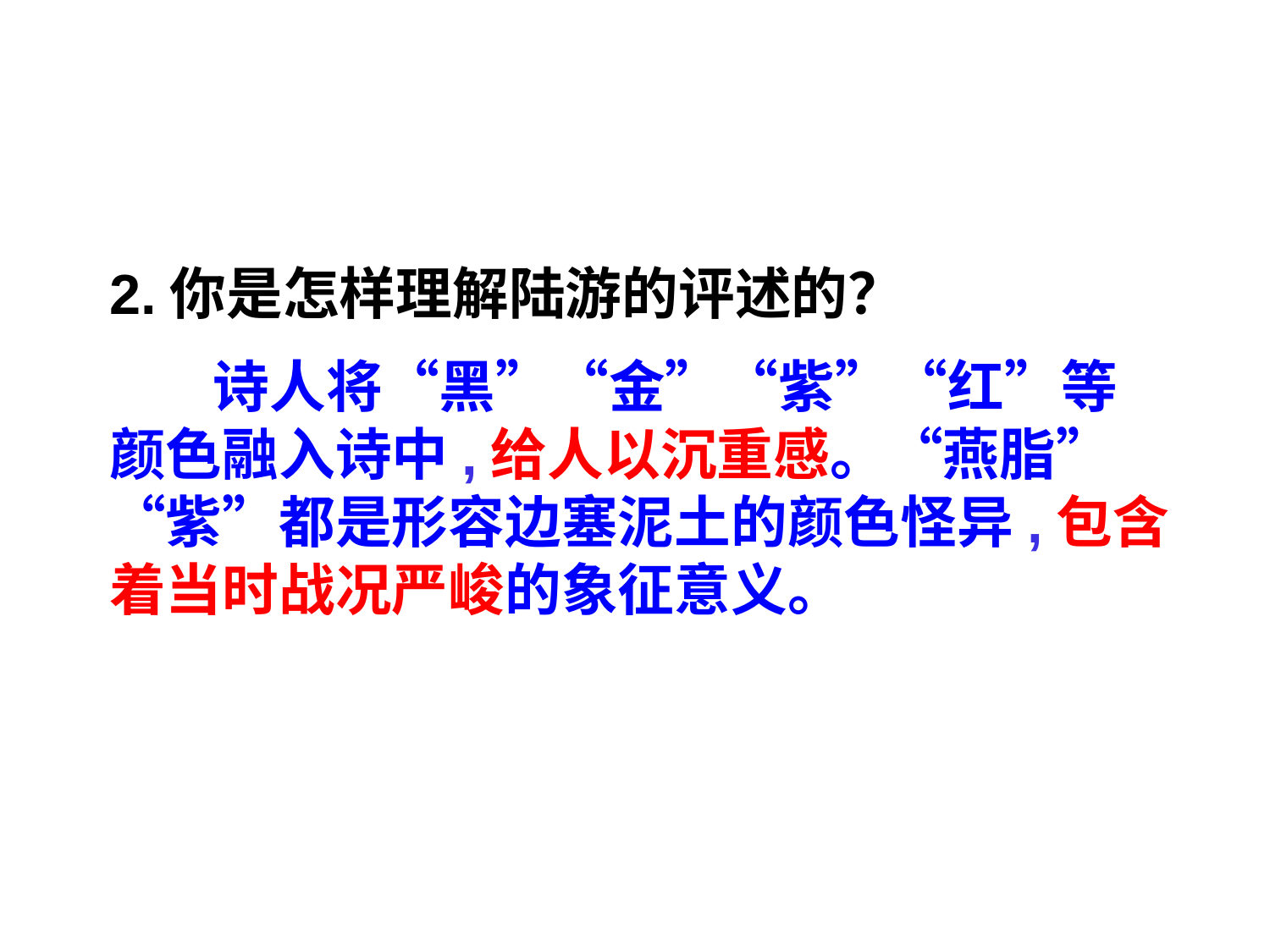

2.你是怎样理解陆游的评述的？
       诗人将“黑”“金”“紫”“红”等颜色融入诗中,给人以沉重感。“燕脂”“紫”都是形容边塞泥土的颜色怪异,包含着当时战况严峻的象征意义。